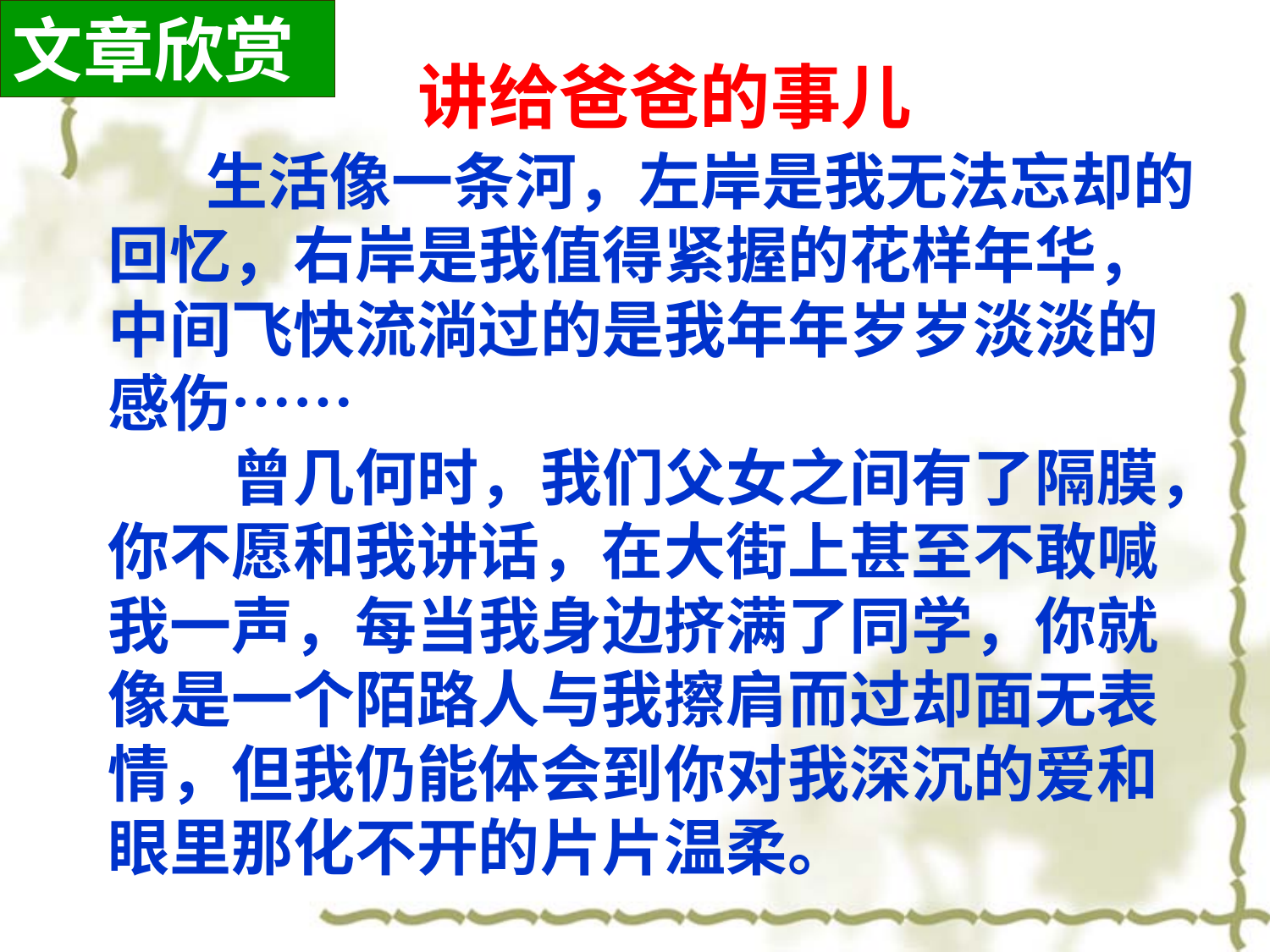

文章欣赏
讲给爸爸的事儿
　　生活像一条河，左岸是我无法忘却的回忆，右岸是我值得紧握的花样年华，中间飞快流淌过的是我年年岁岁淡淡的感伤……
　　曾几何时，我们父女之间有了隔膜，你不愿和我讲话，在大街上甚至不敢喊我一声，每当我身边挤满了同学，你就像是一个陌路人与我擦肩而过却面无表情，但我仍能体会到你对我深沉的爱和眼里那化不开的片片温柔。
18